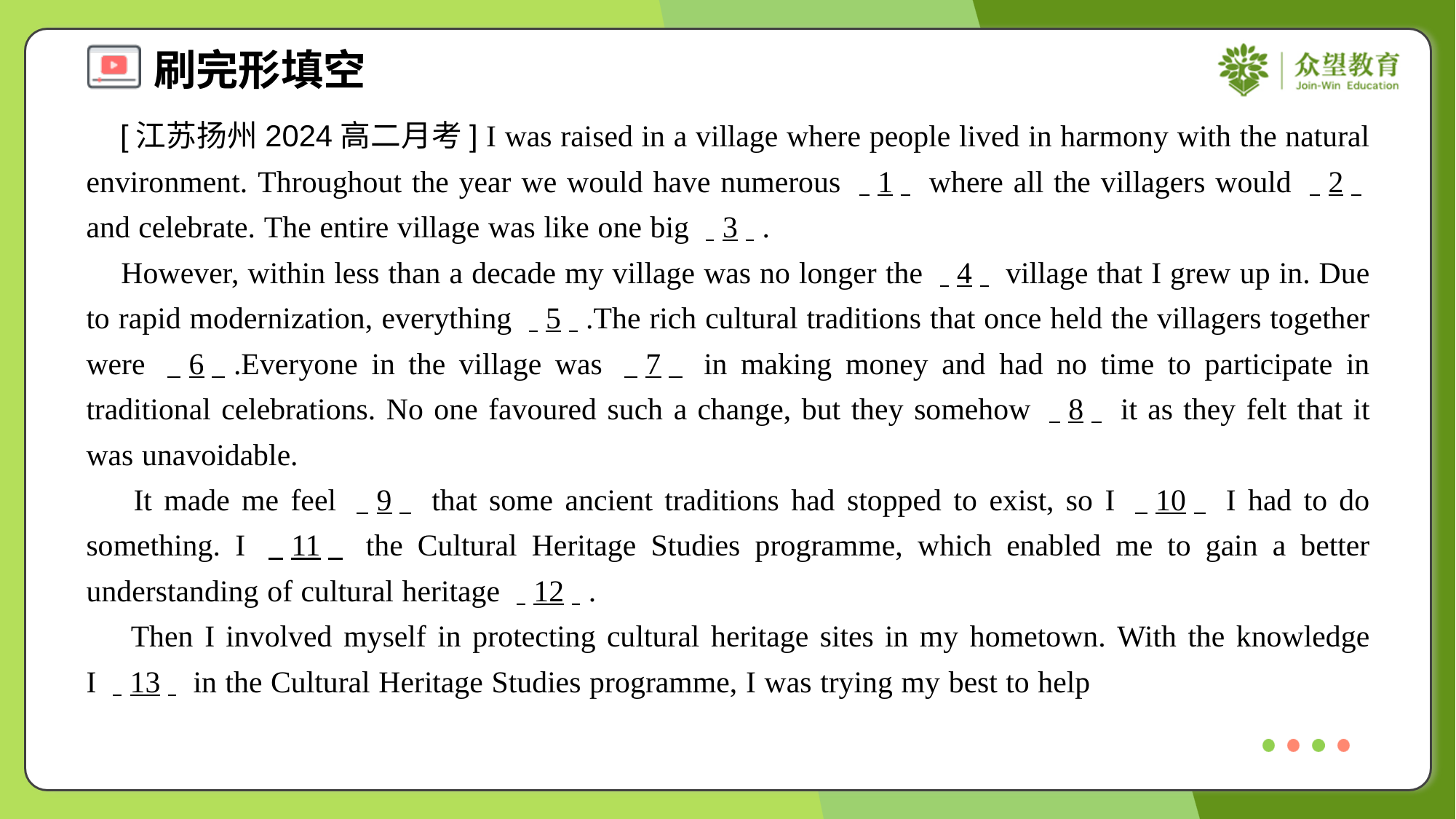

[江苏扬州2024高二月考] I was raised in a village where people lived in harmony with the natural environment. Throughout the year we would have numerous . .1. . where all the villagers would . .2. . and celebrate. The entire village was like one big . .3. ..
    However, within less than a decade my village was no longer the . .4. . village that I grew up in. Due to rapid modernization, everything . .5. ..The rich cultural traditions that once held the villagers together were . .6. ..Everyone in the village was . .7. . in making money and had no time to participate in traditional celebrations. No one favoured such a change, but they somehow . .8. . it as they felt that it was unavoidable.
    It made me feel . .9. . that some ancient traditions had stopped to exist, so I . .10. . I had to do something. I . .11. . the Cultural Heritage Studies programme, which enabled me to gain a better understanding of cultural heritage . .12. ..
    Then I involved myself in protecting cultural heritage sites in my hometown. With the knowledge I . .13. . in the Cultural Heritage Studies programme, I was trying my best to help